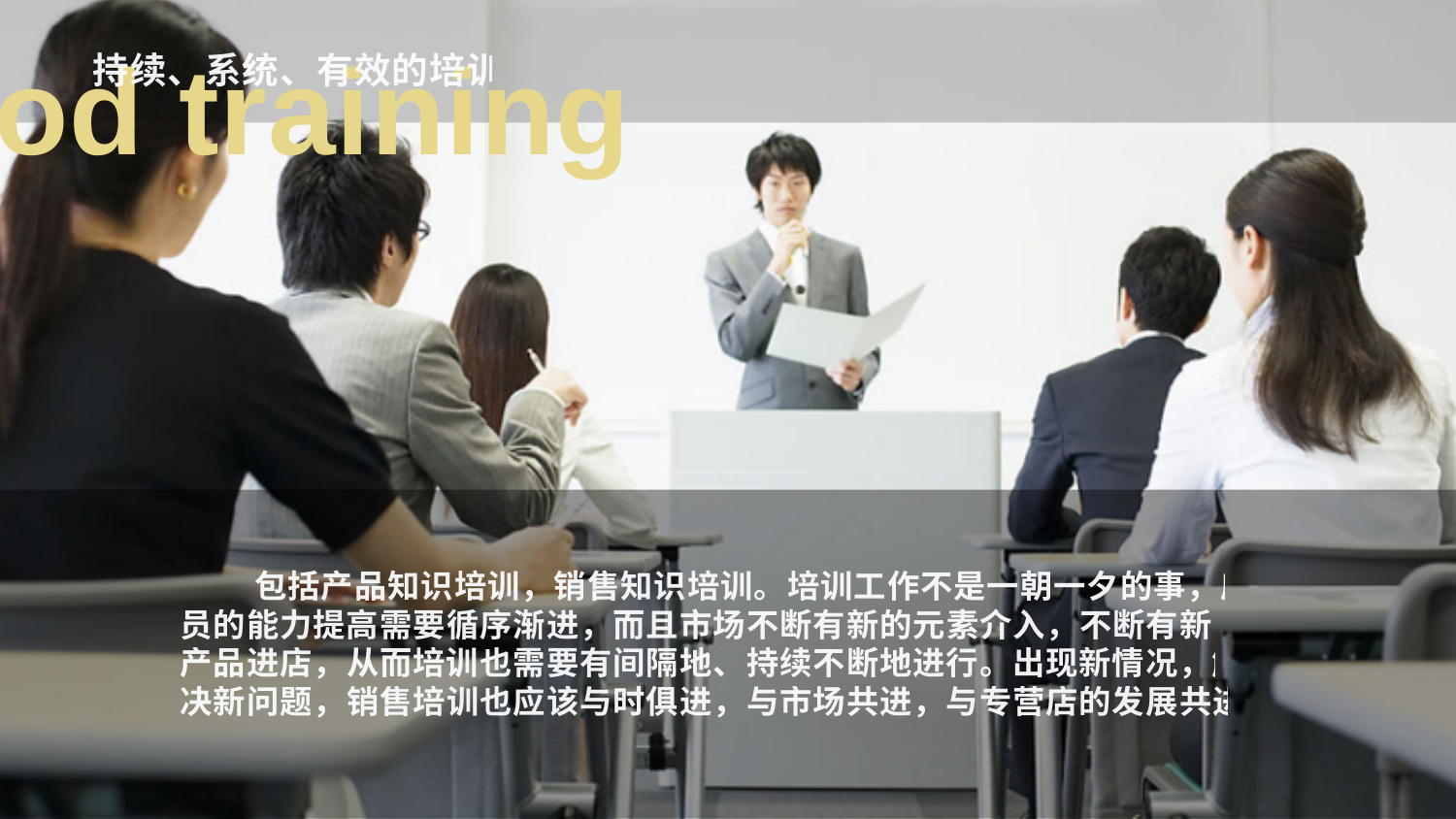

Good training
持续、系统、有效的培训

        包括产品知识培训，销售知识培训。培训工作不是一朝一夕的事，店员的能力提高需要循序渐进，而且市场不断有新的元素介入，不断有新的产品进店，从而培训也需要有间隔地、持续不断地进行。出现新情况，解决新问题，销售培训也应该与时俱进，与市场共进，与专营店的发展共进。